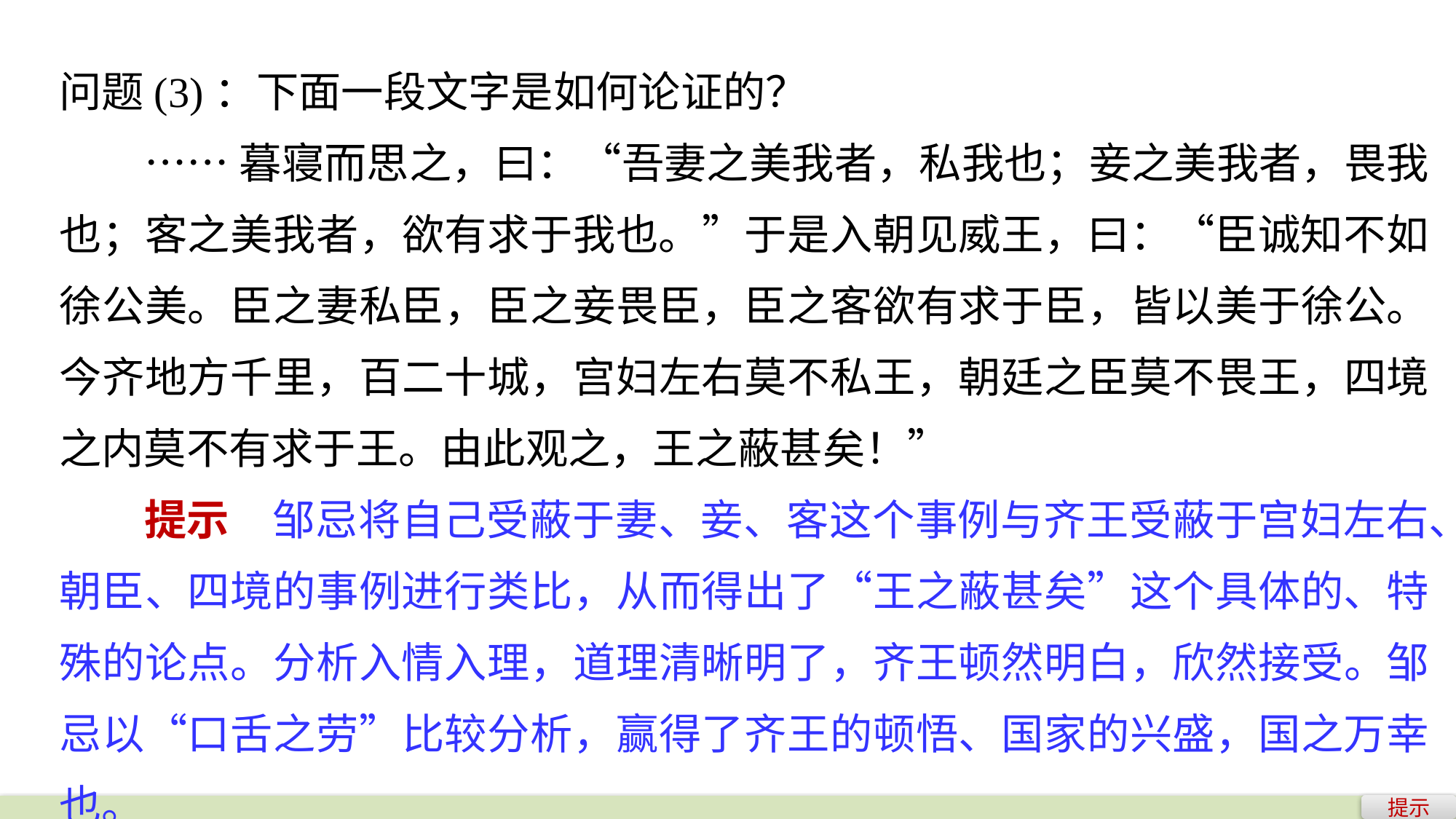

问题(3)：下面一段文字是如何论证的？
……暮寝而思之，曰：“吾妻之美我者，私我也；妾之美我者，畏我也；客之美我者，欲有求于我也。”于是入朝见威王，曰：“臣诚知不如徐公美。臣之妻私臣，臣之妾畏臣，臣之客欲有求于臣，皆以美于徐公。今齐地方千里，百二十城，宫妇左右莫不私王，朝廷之臣莫不畏王，四境之内莫不有求于王。由此观之，王之蔽甚矣！”
提示　邹忌将自己受蔽于妻、妾、客这个事例与齐王受蔽于宫妇左右、朝臣、四境的事例进行类比，从而得出了“王之蔽甚矣”这个具体的、特殊的论点。分析入情入理，道理清晰明了，齐王顿然明白，欣然接受。邹忌以“口舌之劳”比较分析，赢得了齐王的顿悟、国家的兴盛，国之万幸也。
提示